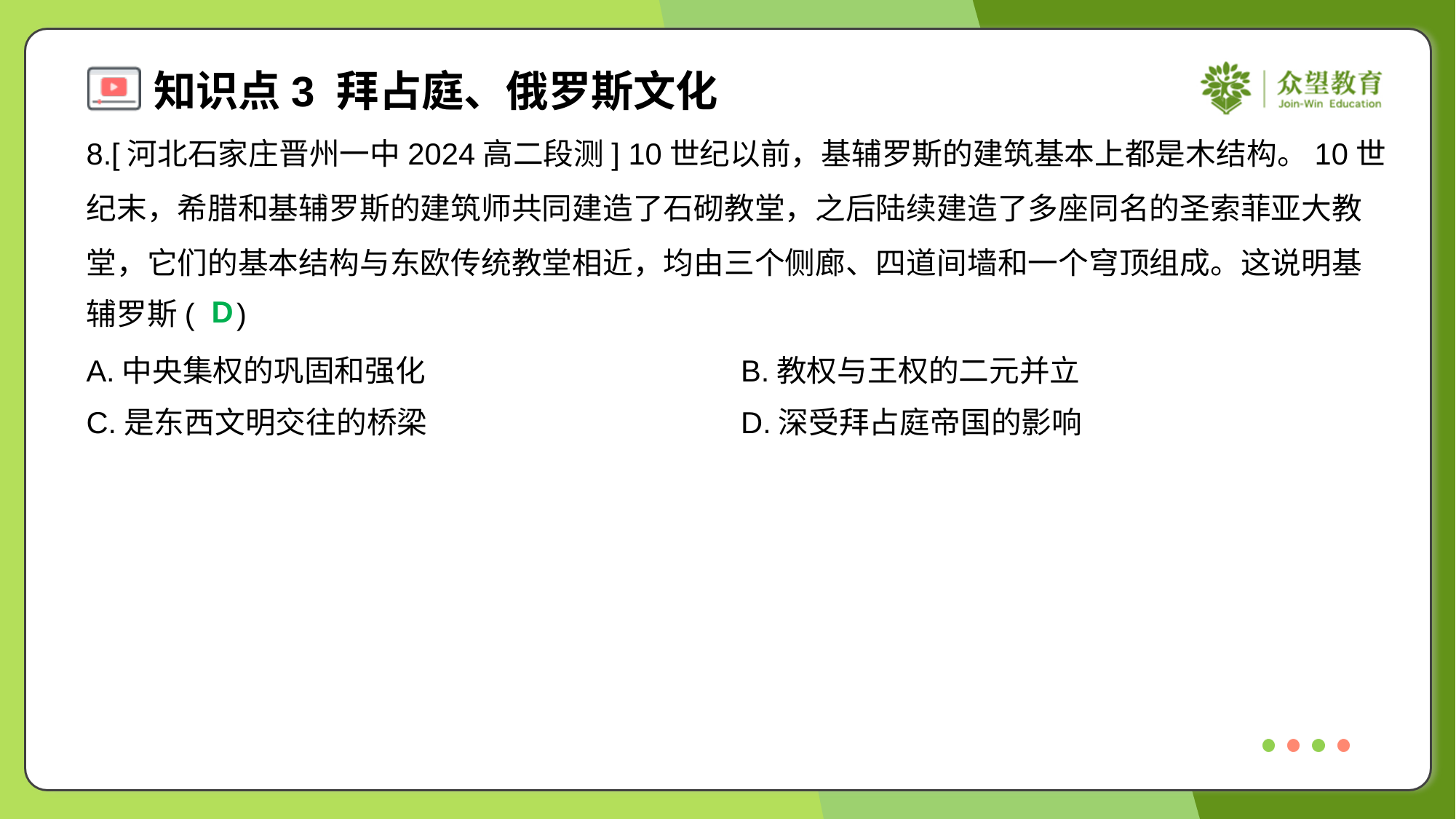

8.[河北石家庄晋州一中2024高二段测] 10世纪以前，基辅罗斯的建筑基本上都是木结构。10世
纪末，希腊和基辅罗斯的建筑师共同建造了石砌教堂，之后陆续建造了多座同名的圣索菲亚大教
堂，它们的基本结构与东欧传统教堂相近，均由三个侧廊、四道间墙和一个穹顶组成。这说明基
辅罗斯(     )
D
A.中央集权的巩固和强化	B.教权与王权的二元并立
C.是东西文明交往的桥梁	D.深受拜占庭帝国的影响